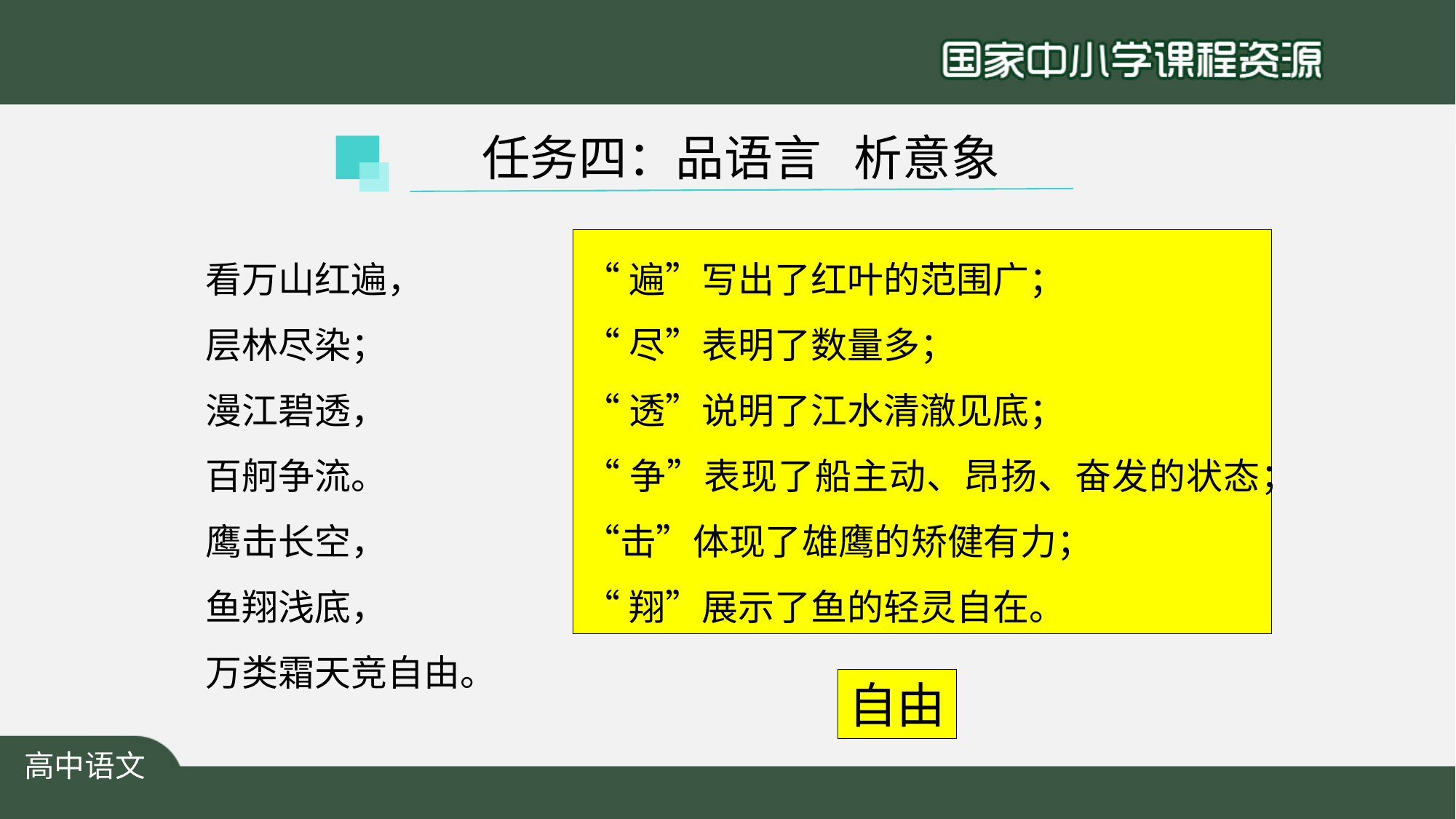

任务四：品语言   析意象

看万山红遍，
层林尽染；
漫江碧透，
百舸争流。
鹰击长空，
鱼翔浅底，
万类霜天竞自由。
“遍”写出了红叶的范围广；
“尽”表明了数量多；
“透”说明了江水清澈见底；
“争”表现了船主动、昂扬、奋发的状态；“击”体现了雄鹰的矫健有力；
“翔”展示了鱼的轻灵自在。
自由